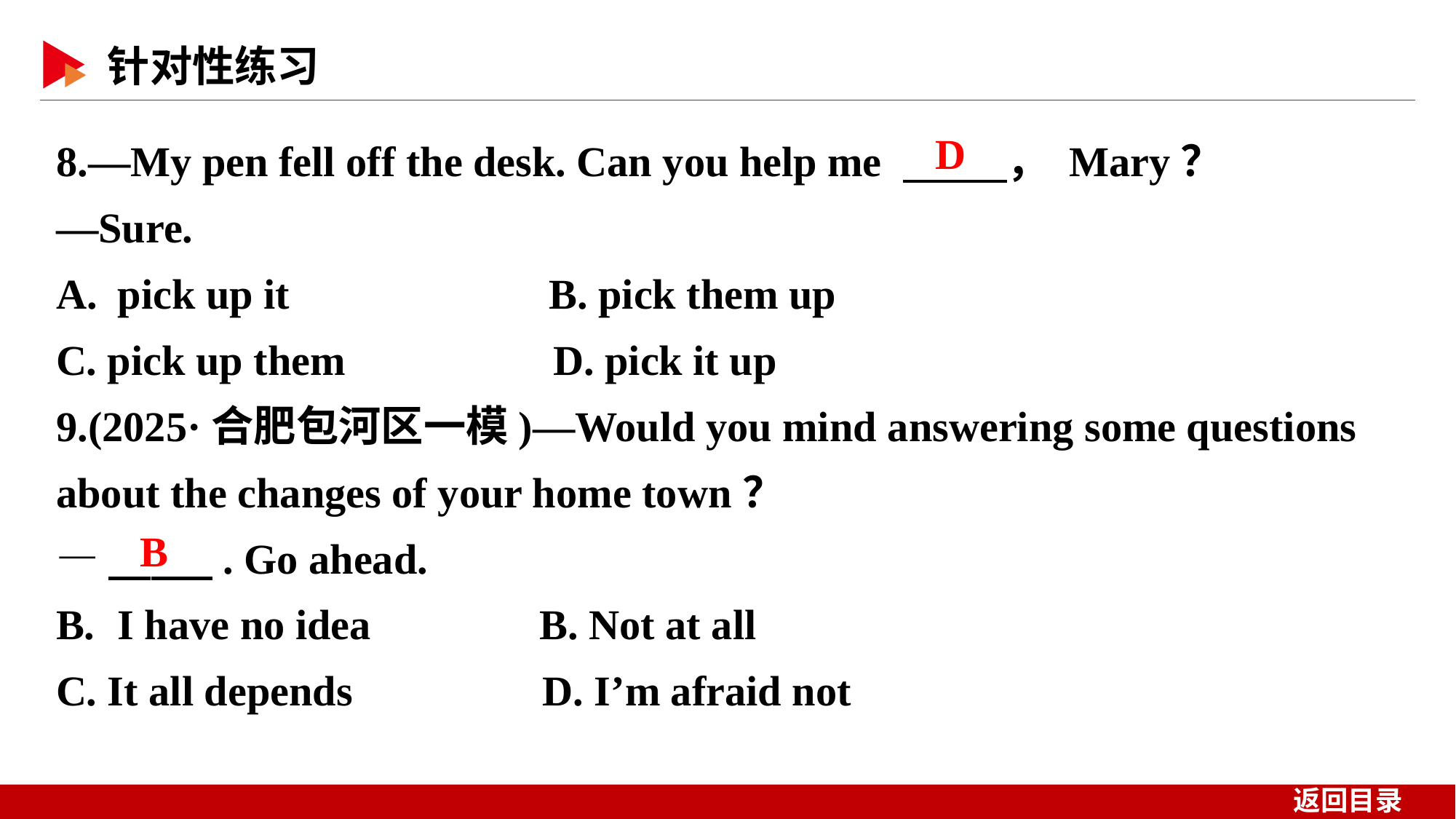

8.—My pen fell off the desk. Can you help me 　  　， Mary？
—Sure.
pick up it　　                B. pick them up
C. pick up them　               D. pick it up
9.(2025·合肥包河区一模)—Would you mind answering some questions about the changes of your home town？
—　  　. Go ahead.
I have no idea                B. Not at all
C. It all depends                  D. I’m afraid not
D
B